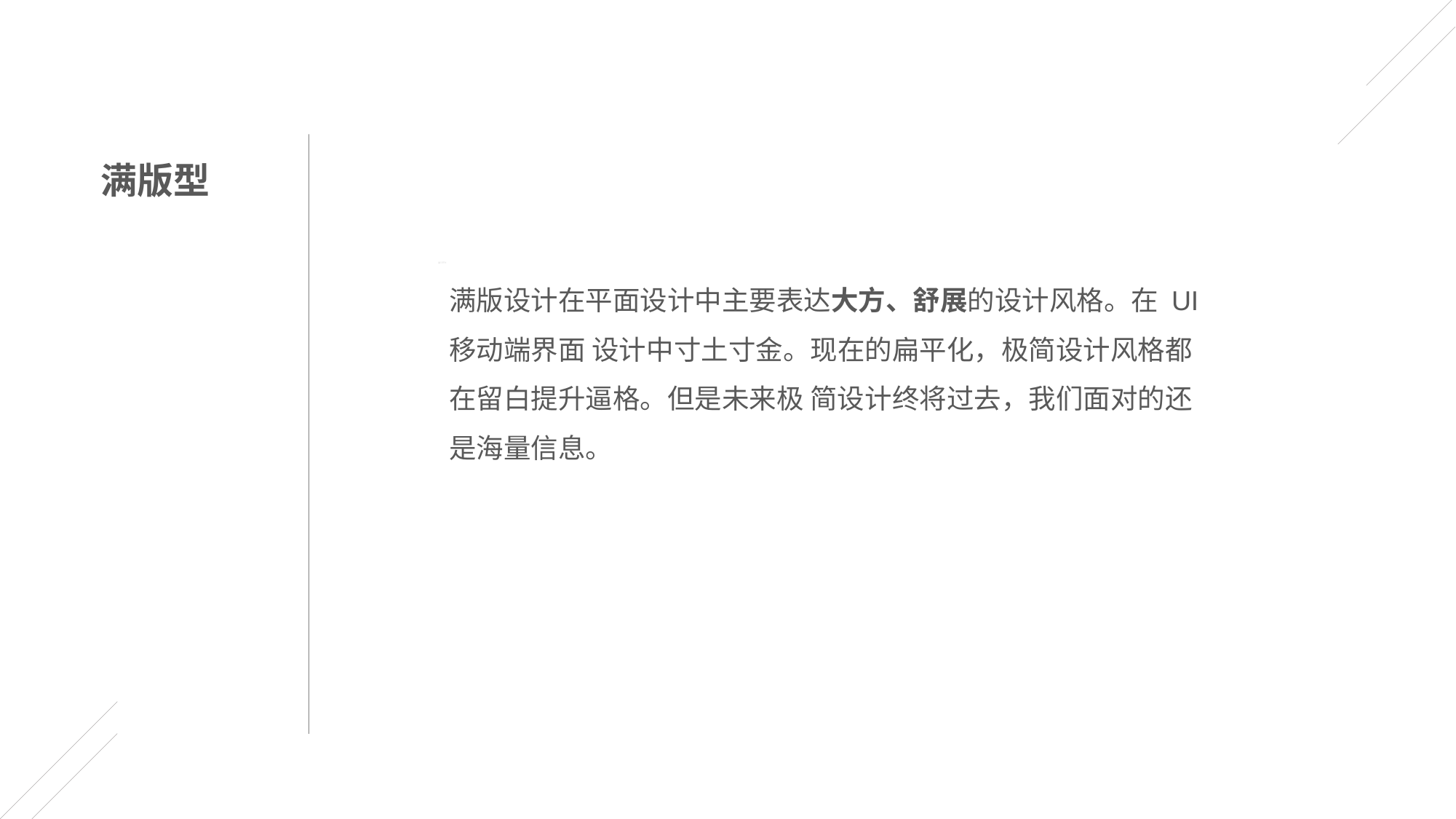

满版型
满版设计在平面设计中主要表达大方、舒展的设计风格。在 UI 移动端界面 设计中寸土寸金。现在的扁平化，极简设计风格都在留白提升逼格。但是未来极 简设计终将过去，我们面对的还是海量信息。